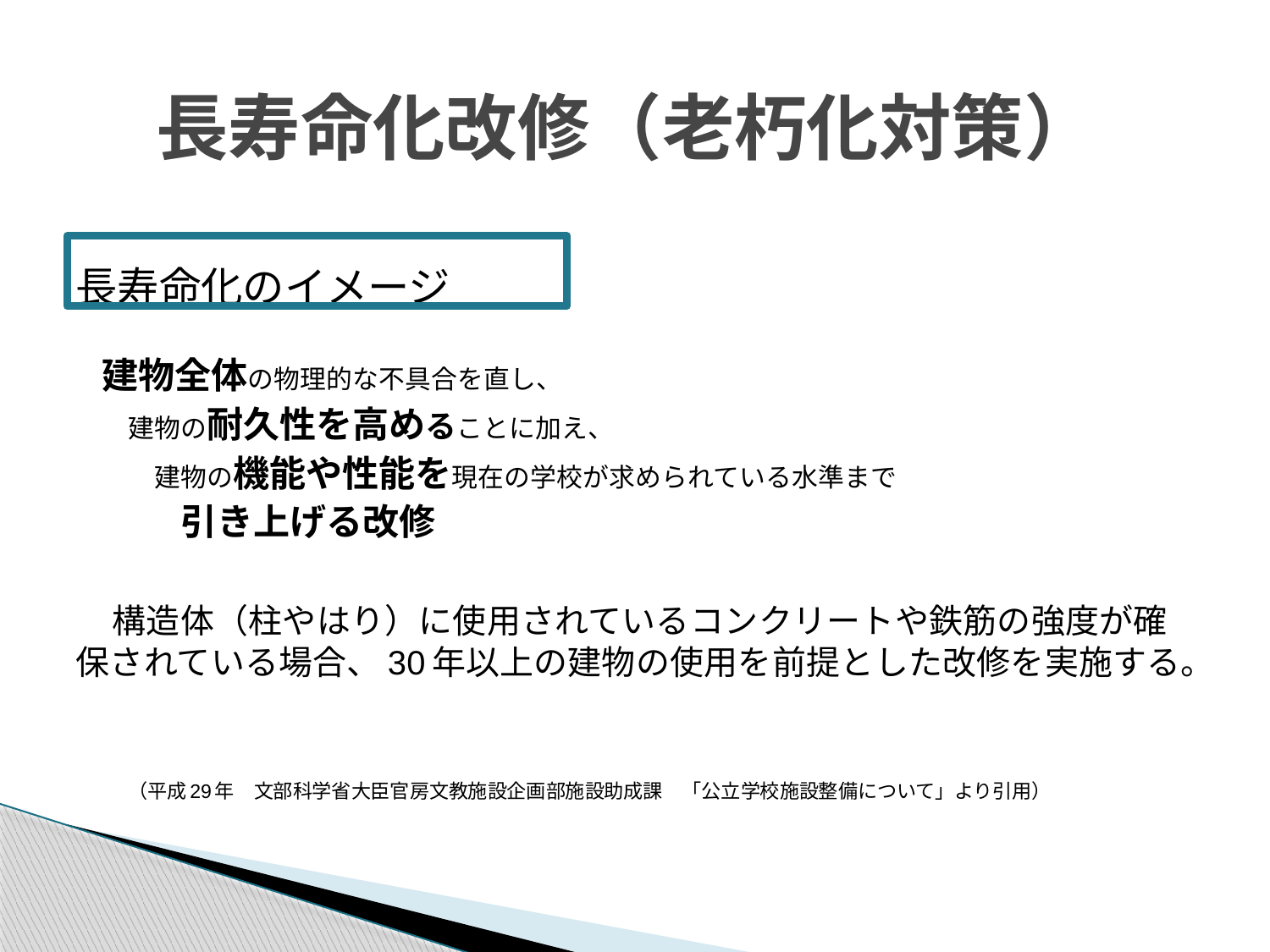

# 長寿命化改修（老朽化対策）

長寿命化のイメージ

　建物全体の物理的な不具合を直し、
　　建物の耐久性を高めることに加え、
　　　建物の機能や性能を現在の学校が求められている水準まで
　　　　引き上げる改修

　構造体（柱やはり）に使用されているコンクリートや鉄筋の強度が確保されている場合、30年以上の建物の使用を前提とした改修を実施する。

　　（平成29年　文部科学省大臣官房文教施設企画部施設助成課　「公立学校施設整備について」より引用）